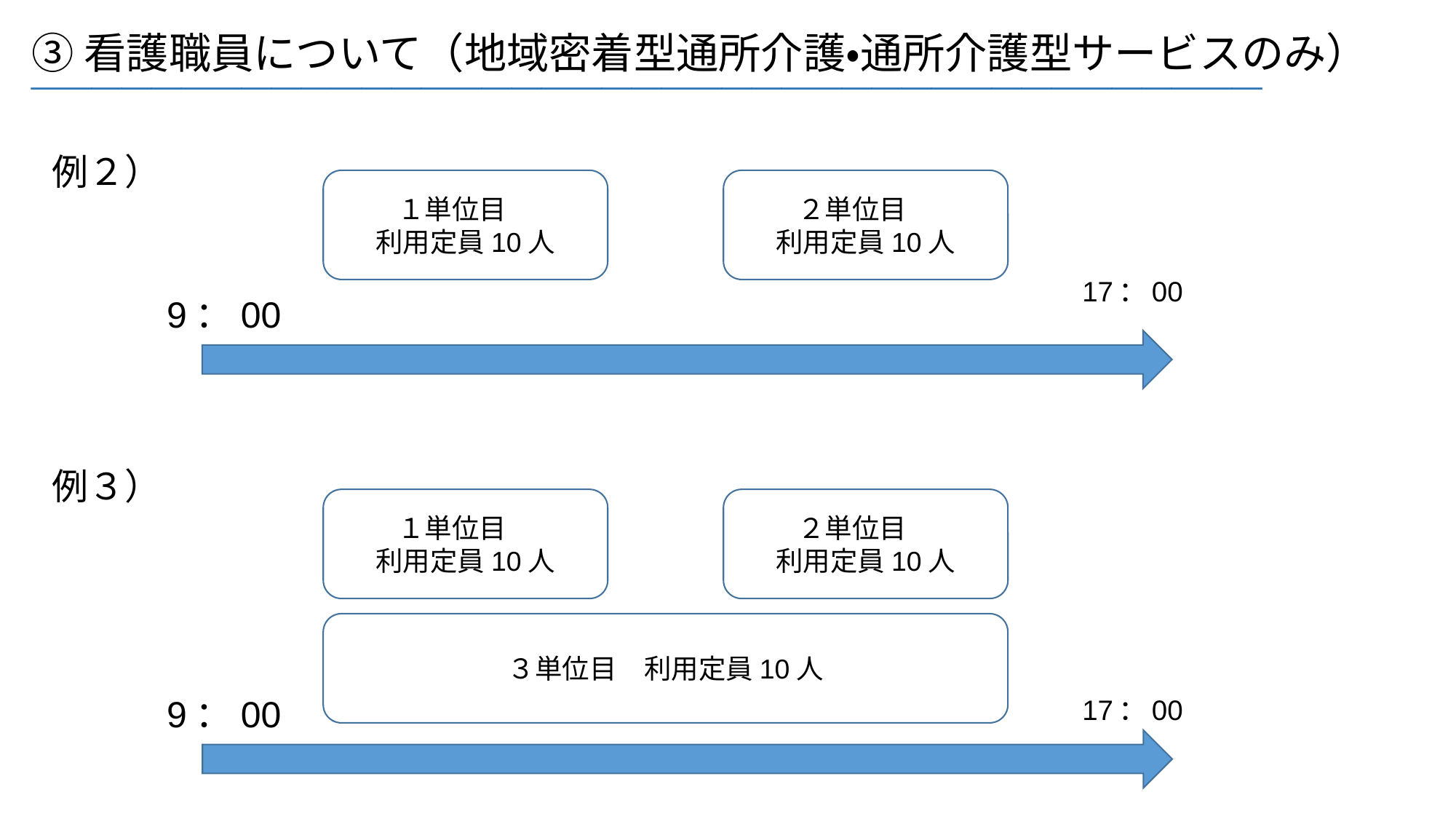

_________________________________________
③看護職員について（地域密着型通所介護・通所介護型サービスのみ）
例２）
１単位目
利用定員10人
２単位目
利用定員10人
17：00
9：00

例３）
１単位目
利用定員10人
２単位目
利用定員10人
３単位目　利用定員10人
9：00
17：00